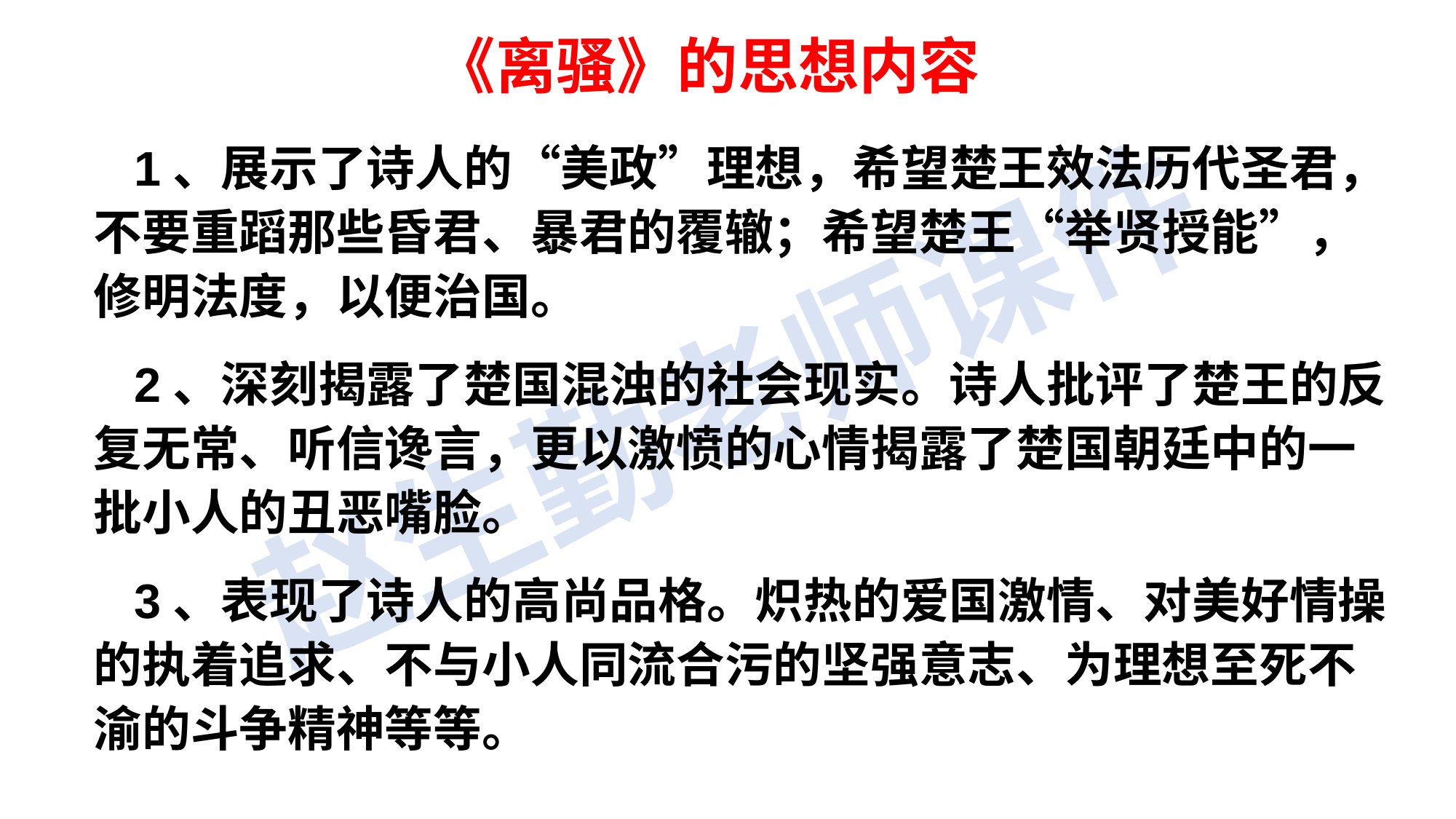

《离骚》的思想内容
   1、展示了诗人的“美政”理想，希望楚王效法历代圣君，不要重蹈那些昏君、暴君的覆辙；希望楚王“举贤授能”，修明法度，以便治国。
   2、深刻揭露了楚国混浊的社会现实。诗人批评了楚王的反复无常、听信谗言，更以激愤的心情揭露了楚国朝廷中的一批小人的丑恶嘴脸。
   3、表现了诗人的高尚品格。炽热的爱国激情、对美好情操的执着追求、不与小人同流合污的坚强意志、为理想至死不渝的斗争精神等等。